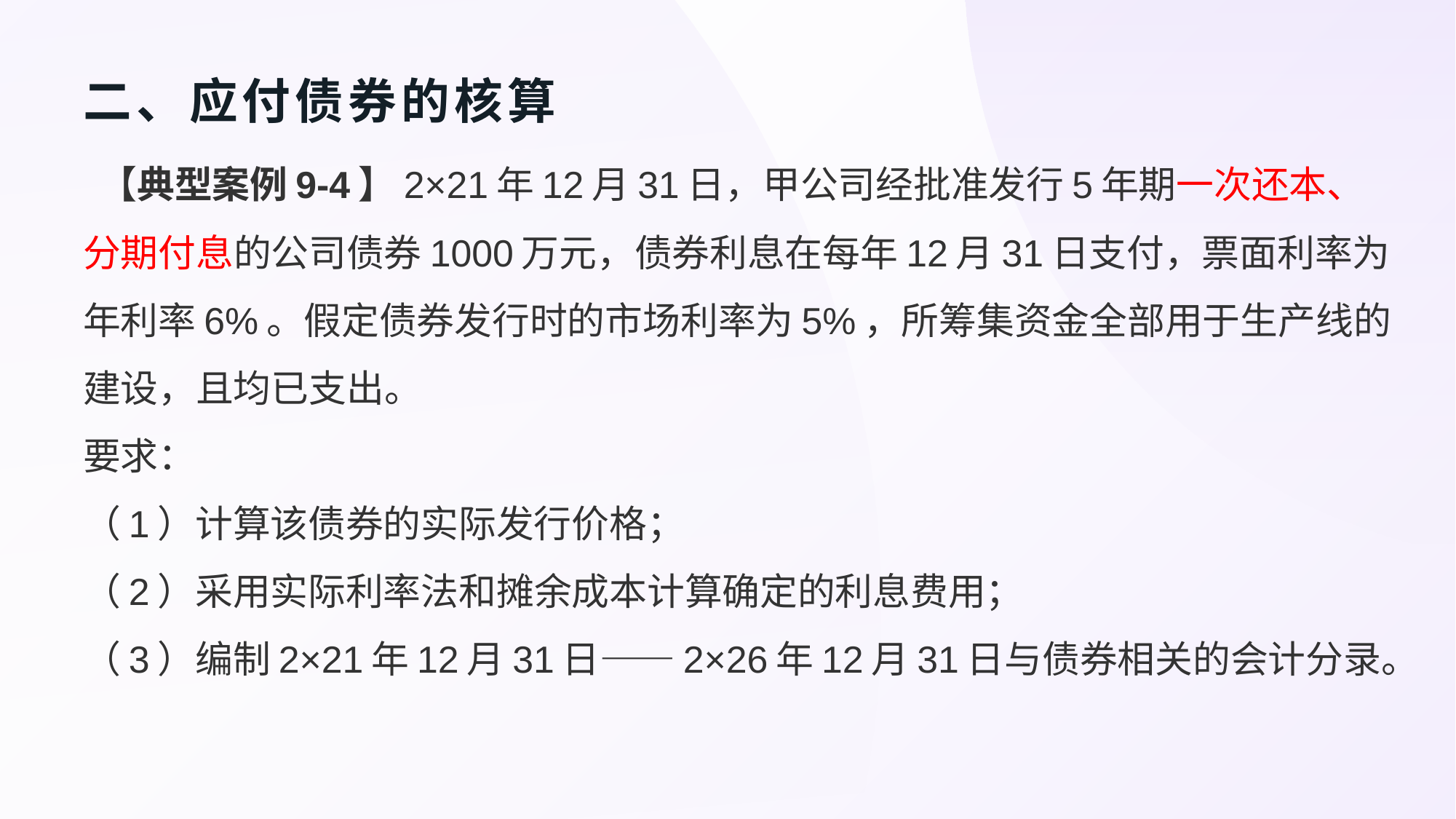

# 二、应付债券的核算
 【典型案例9-4】2×21年12月31日，甲公司经批准发行5年期一次还本、分期付息的公司债券1000万元，债券利息在每年12月31日支付，票面利率为年利率6%。假定债券发行时的市场利率为5%，所筹集资金全部用于生产线的建设，且均已支出。
要求：
（1）计算该债券的实际发行价格；
（2）采用实际利率法和摊余成本计算确定的利息费用；
（3）编制2×21年12月31日——2×26年12月31日与债券相关的会计分录。